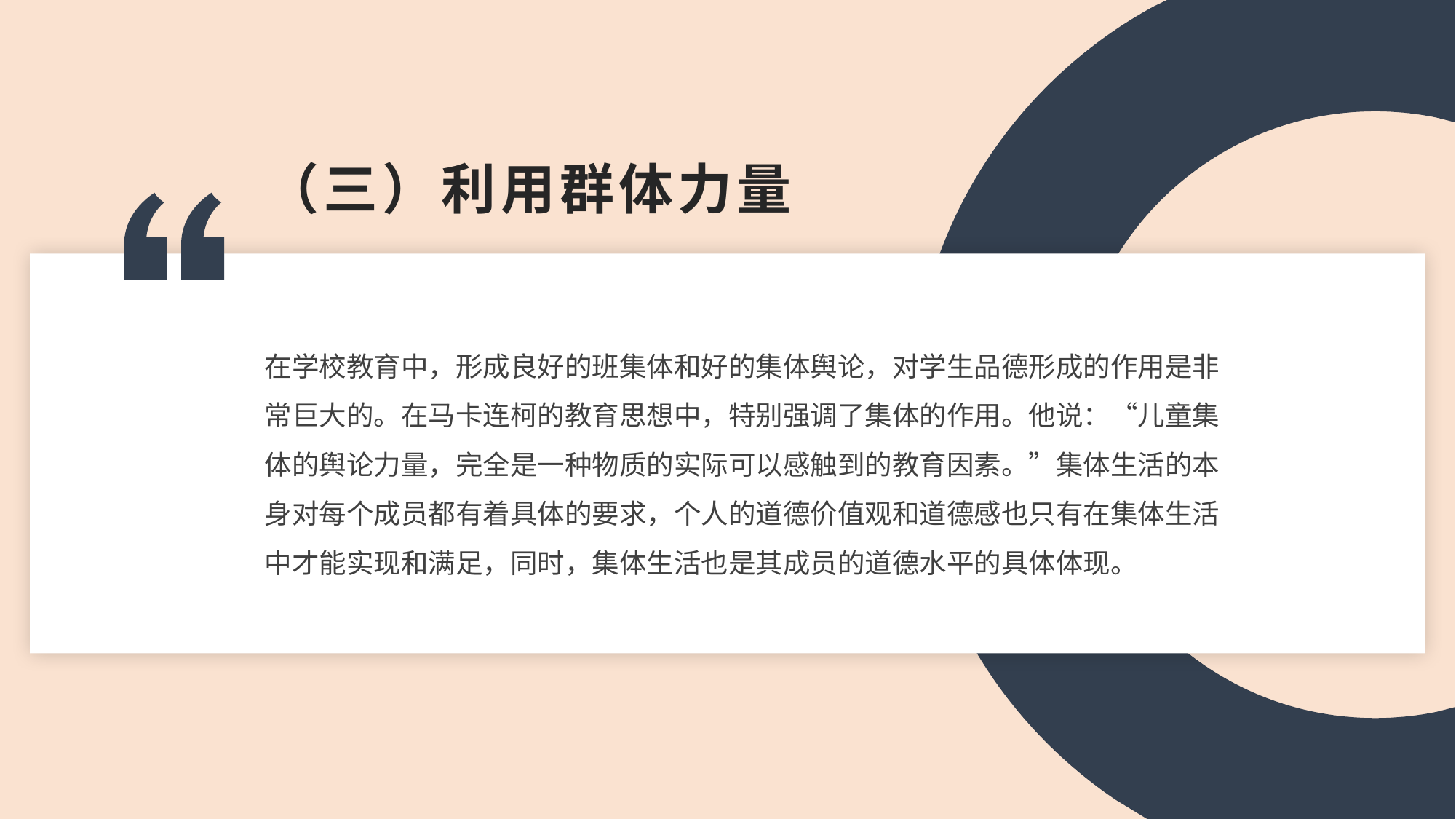

（三）利用群体力量

在学校教育中，形成良好的班集体和好的集体舆论，对学生品德形成的作用是非常巨大的。在马卡连柯的教育思想中，特别强调了集体的作用。他说：“儿童集体的舆论力量，完全是一种物质的实际可以感触到的教育因素。”集体生活的本身对每个成员都有着具体的要求，个人的道德价值观和道德感也只有在集体生活中才能实现和满足，同时，集体生活也是其成员的道德水平的具体体现。